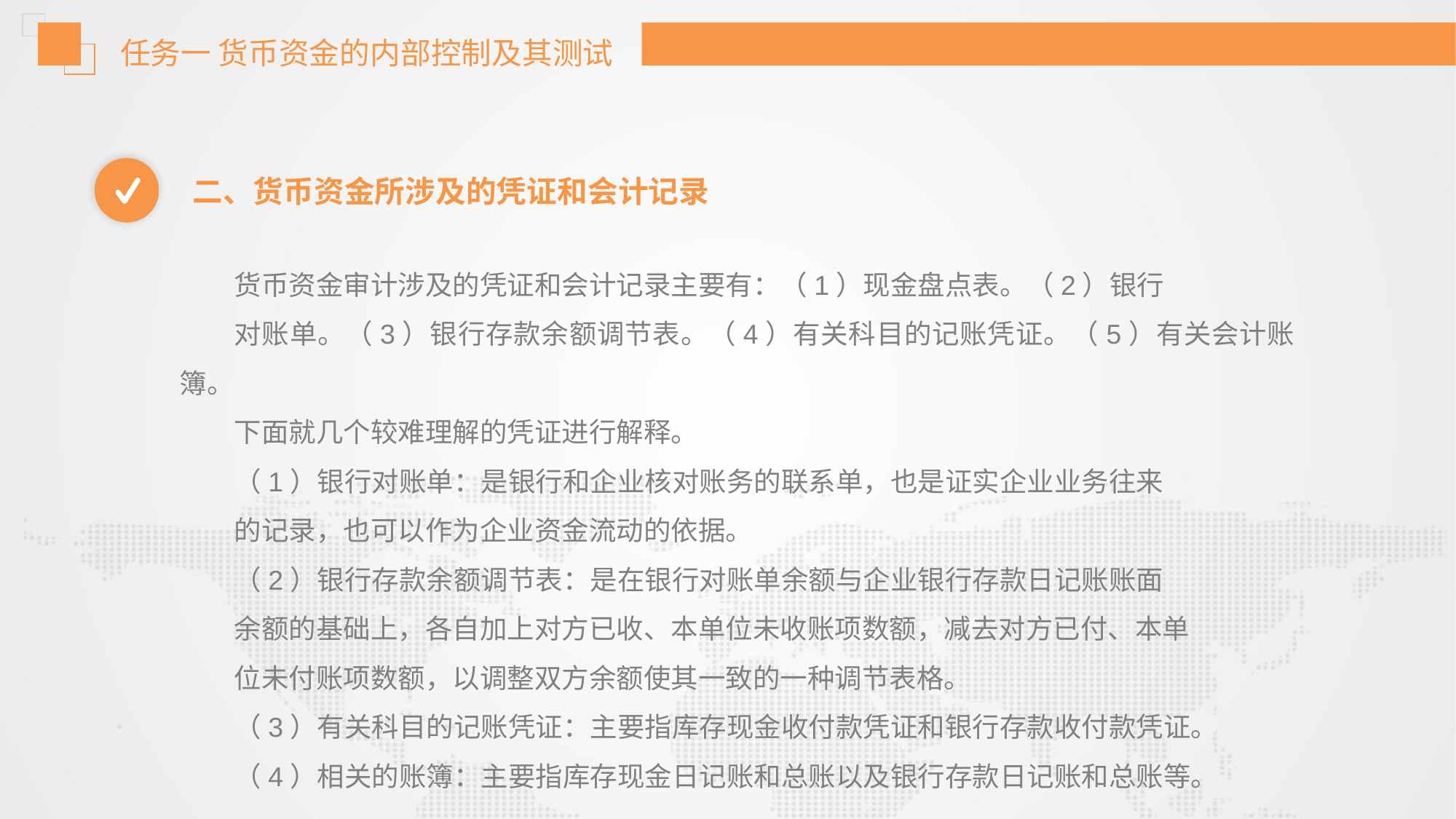

任务一 货币资金的内部控制及其测试

二、货币资金所涉及的凭证和会计记录
货币资金审计涉及的凭证和会计记录主要有：（1）现金盘点表。（2）银行
对账单。（3）银行存款余额调节表。（4）有关科目的记账凭证。（5）有关会计账簿。
下面就几个较难理解的凭证进行解释。
（1）银行对账单：是银行和企业核对账务的联系单，也是证实企业业务往来
的记录，也可以作为企业资金流动的依据。
（2）银行存款余额调节表：是在银行对账单余额与企业银行存款日记账账面
余额的基础上，各自加上对方已收、本单位未收账项数额，减去对方已付、本单
位未付账项数额，以调整双方余额使其一致的一种调节表格。
（3）有关科目的记账凭证：主要指库存现金收付款凭证和银行存款收付款凭证。
（4）相关的账簿：主要指库存现金日记账和总账以及银行存款日记账和总账等。